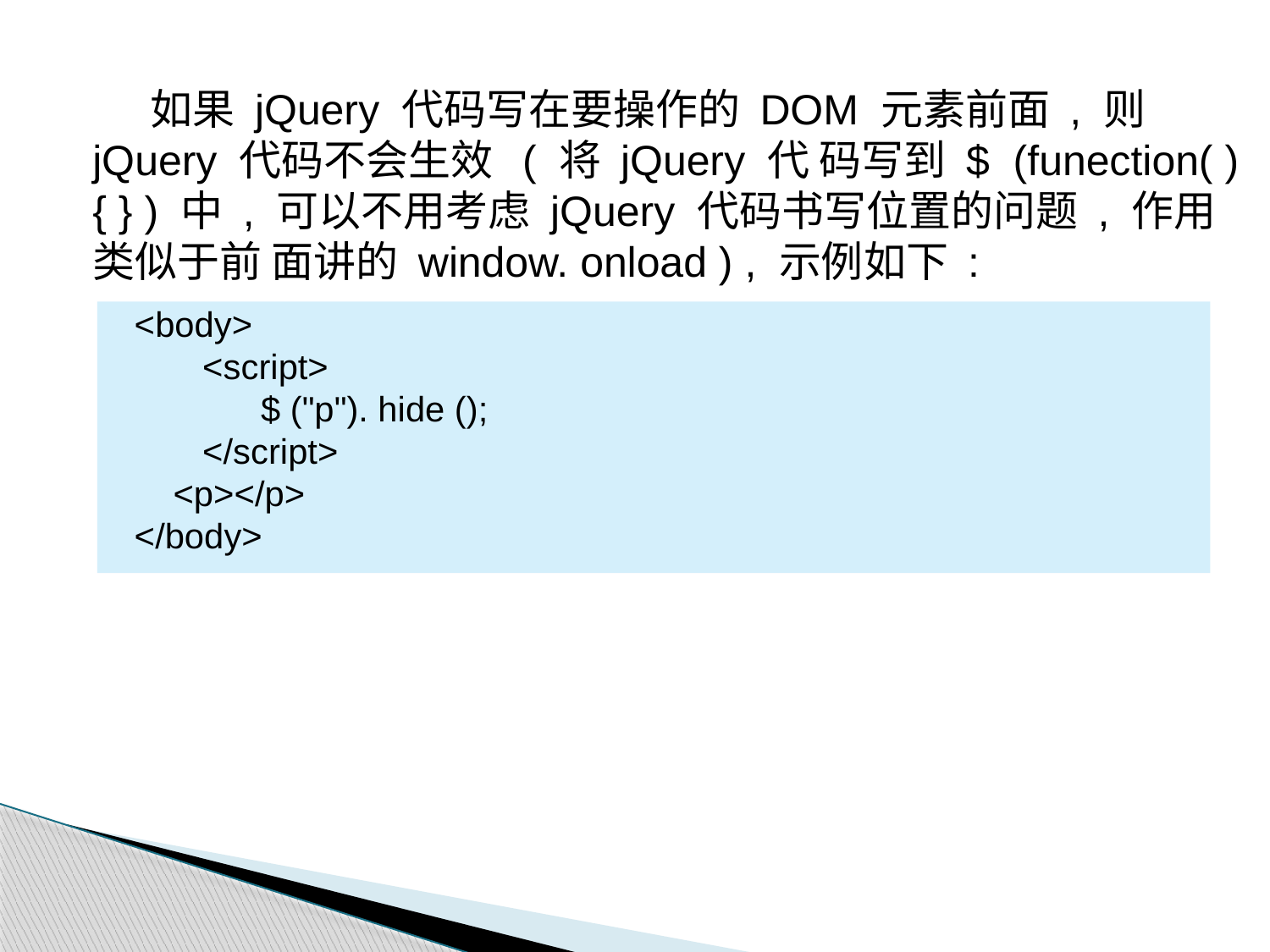

如果 jQuery 代码写在要操作的 DOM 元素前面 , 则 jQuery 代码不会生效  ( 将 jQuery 代 码写到 $  (funection( ) { } ) 中 , 可以不用考虑 jQuery 代码书写位置的问题 , 作用类似于前 面讲的 window. onload ) , 示例如下 :
<body>
       <script>
             $ ("p"). hide ();
       </script>
    <p></p>
</body>